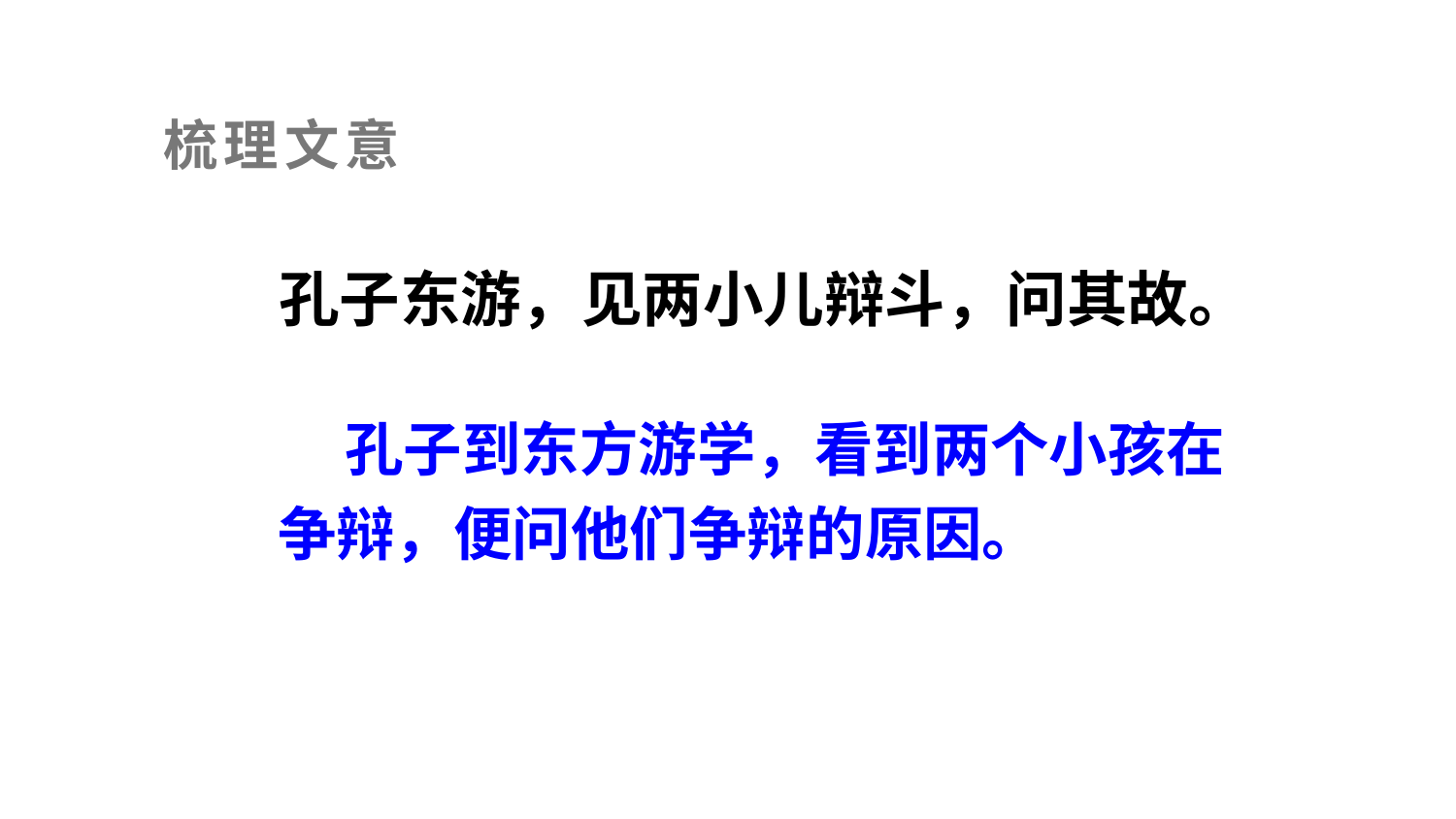

梳理文意
孔子东游，见两小儿辩斗，问其故。
    孔子到东方游学，看到两个小孩在争辩，便问他们争辩的原因。